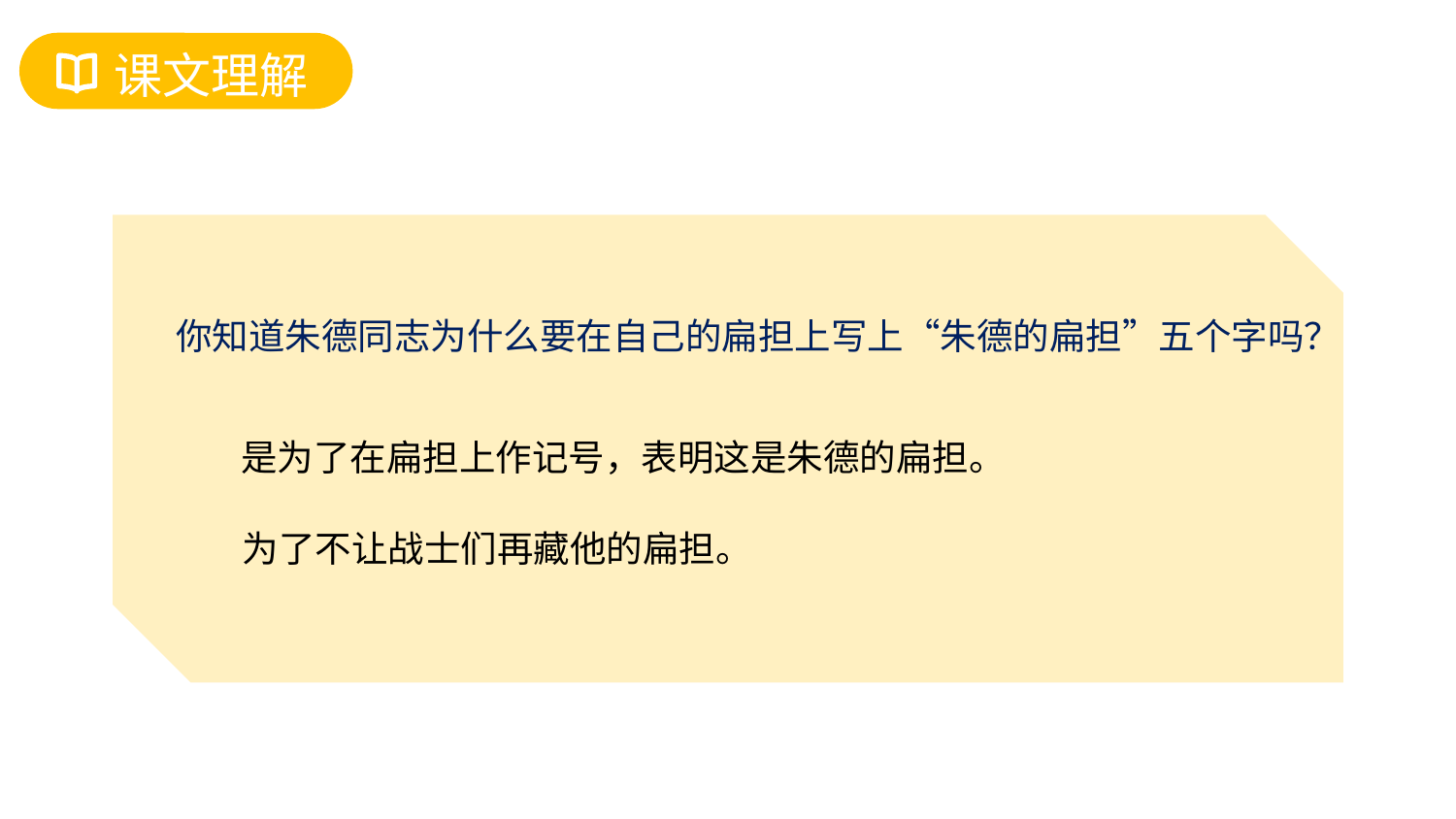

课文理解

你知道朱德同志为什么要在自己的扁担上写上“朱德的扁担”五个字吗？
       是为了在扁担上作记号，表明这是朱德的扁担。
        为了不让战士们再藏他的扁担。